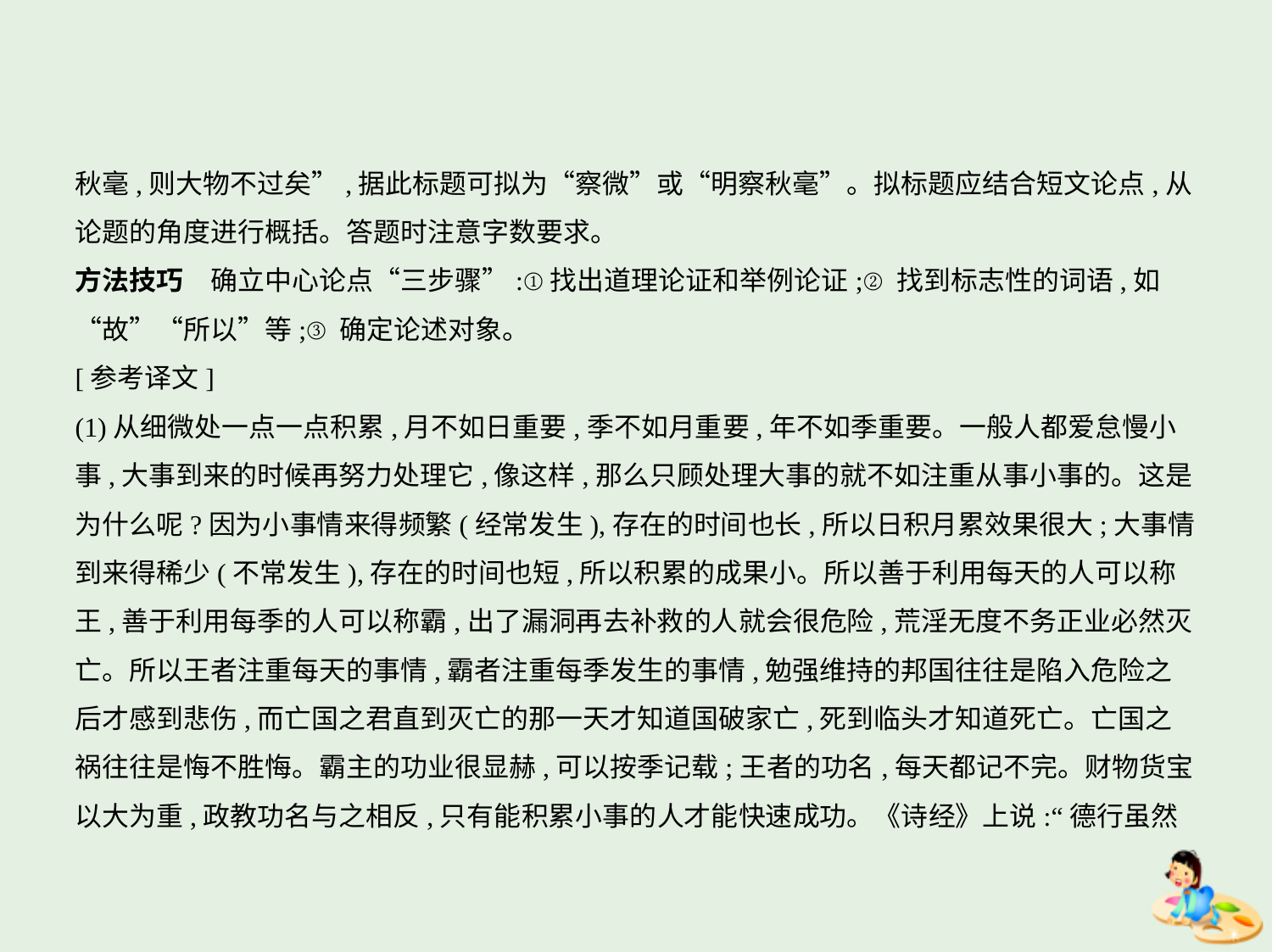

秋毫,则大物不过矣”,据此标题可拟为“察微”或“明察秋毫”。拟标题应结合短文论点,从
论题的角度进行概括。答题时注意字数要求。
方法技巧　确立中心论点“三步骤”:①找出道理论证和举例论证;②找到标志性的词语,如
“故”“所以”等;③确定论述对象。
[参考译文]
(1)从细微处一点一点积累,月不如日重要,季不如月重要,年不如季重要。一般人都爱怠慢小
事,大事到来的时候再努力处理它,像这样,那么只顾处理大事的就不如注重从事小事的。这是
为什么呢?因为小事情来得频繁(经常发生),存在的时间也长,所以日积月累效果很大;大事情
到来得稀少(不常发生),存在的时间也短,所以积累的成果小。所以善于利用每天的人可以称
王,善于利用每季的人可以称霸,出了漏洞再去补救的人就会很危险,荒淫无度不务正业必然灭
亡。所以王者注重每天的事情,霸者注重每季发生的事情,勉强维持的邦国往往是陷入危险之
后才感到悲伤,而亡国之君直到灭亡的那一天才知道国破家亡,死到临头才知道死亡。亡国之
祸往往是悔不胜悔。霸主的功业很显赫,可以按季记载;王者的功名,每天都记不完。财物货宝
以大为重,政教功名与之相反,只有能积累小事的人才能快速成功。《诗经》上说:“德行虽然